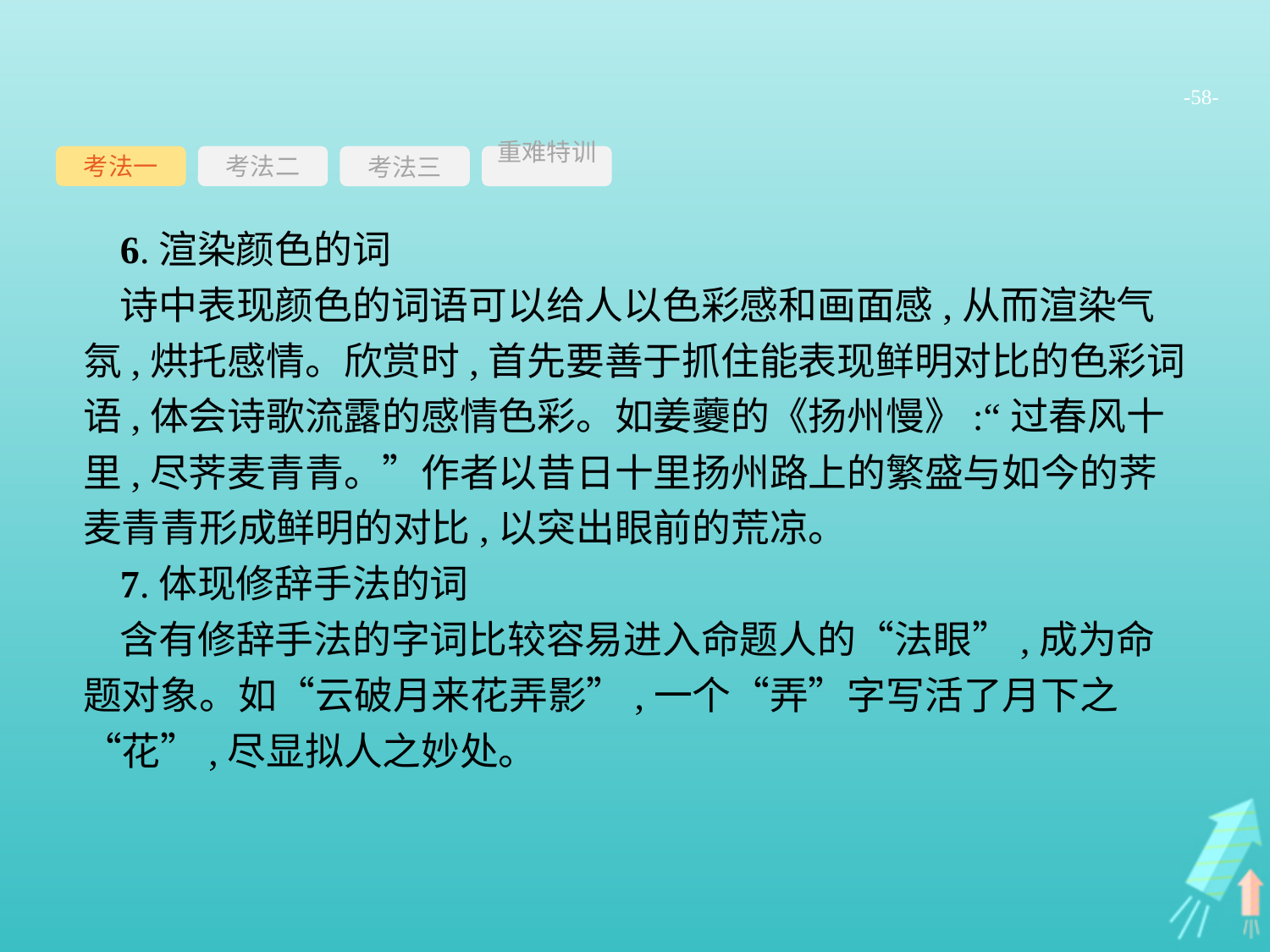

-58-
考法一
考法三
重难特训
考法二
6.渲染颜色的词
诗中表现颜色的词语可以给人以色彩感和画面感,从而渲染气氛,烘托感情。欣赏时,首先要善于抓住能表现鲜明对比的色彩词语,体会诗歌流露的感情色彩。如姜虁的《扬州慢》:“过春风十里,尽荠麦青青。”作者以昔日十里扬州路上的繁盛与如今的荠麦青青形成鲜明的对比,以突出眼前的荒凉。
7.体现修辞手法的词
含有修辞手法的字词比较容易进入命题人的“法眼”,成为命题对象。如“云破月来花弄影”,一个“弄”字写活了月下之“花”,尽显拟人之妙处。